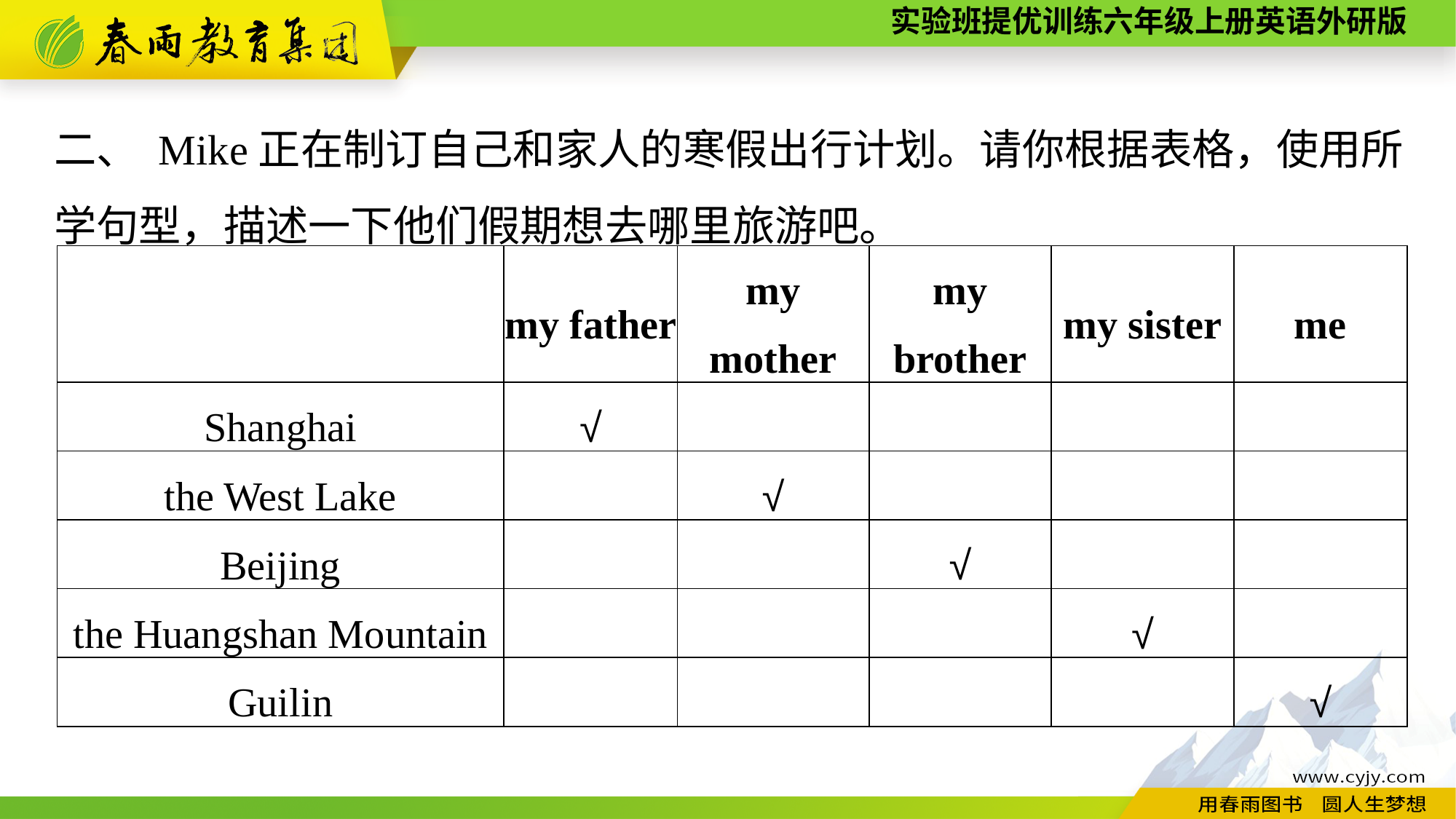

二、 Mike正在制订自己和家人的寒假出行计划。请你根据表格，使用所学句型，描述一下他们假期想去哪里旅游吧。
|  | my father | my mother | my brother | my sister | me |
| --- | --- | --- | --- | --- | --- |
| Shanghai | √ |  |  |  |  |
| the West Lake |  | √ |  |  |  |
| Beijing |  |  | √ |  |  |
| the Huangshan Mountain |  |  |  | √ |  |
| Guilin |  |  |  |  | √ |